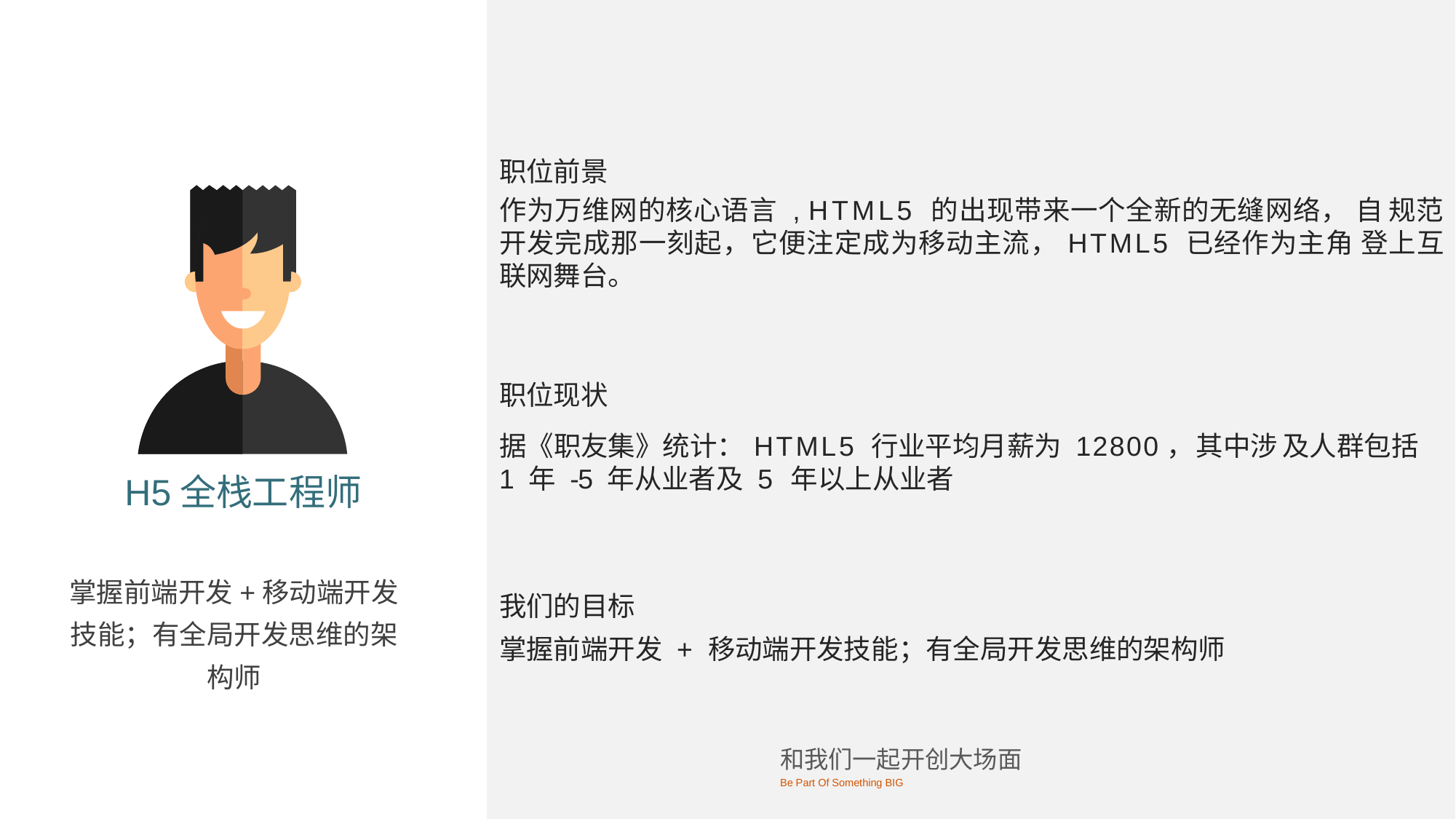

职位前景
作为万维网的核心语言 , HTML5 的出现带来一个全新的无缝网络， 自 规范开发完成那一刻起，它便注定成为移动主流，HTML5 已经作为主角 登上互联网舞台。

职位现状
据《职友集》统计：HTML5 行业平均月薪为 12800，其中涉 及人群包括 1 年 -5 年从业者及 5 年以上从业者

我们的目标
掌握前端开发 + 移动端开发技能；有全局开发思维的架构师

H5全栈工程师
掌握前端开发+移动端开发技能；有全局开发思维的架构师
和我们一起开创大场面
Be Part Of Something BIG